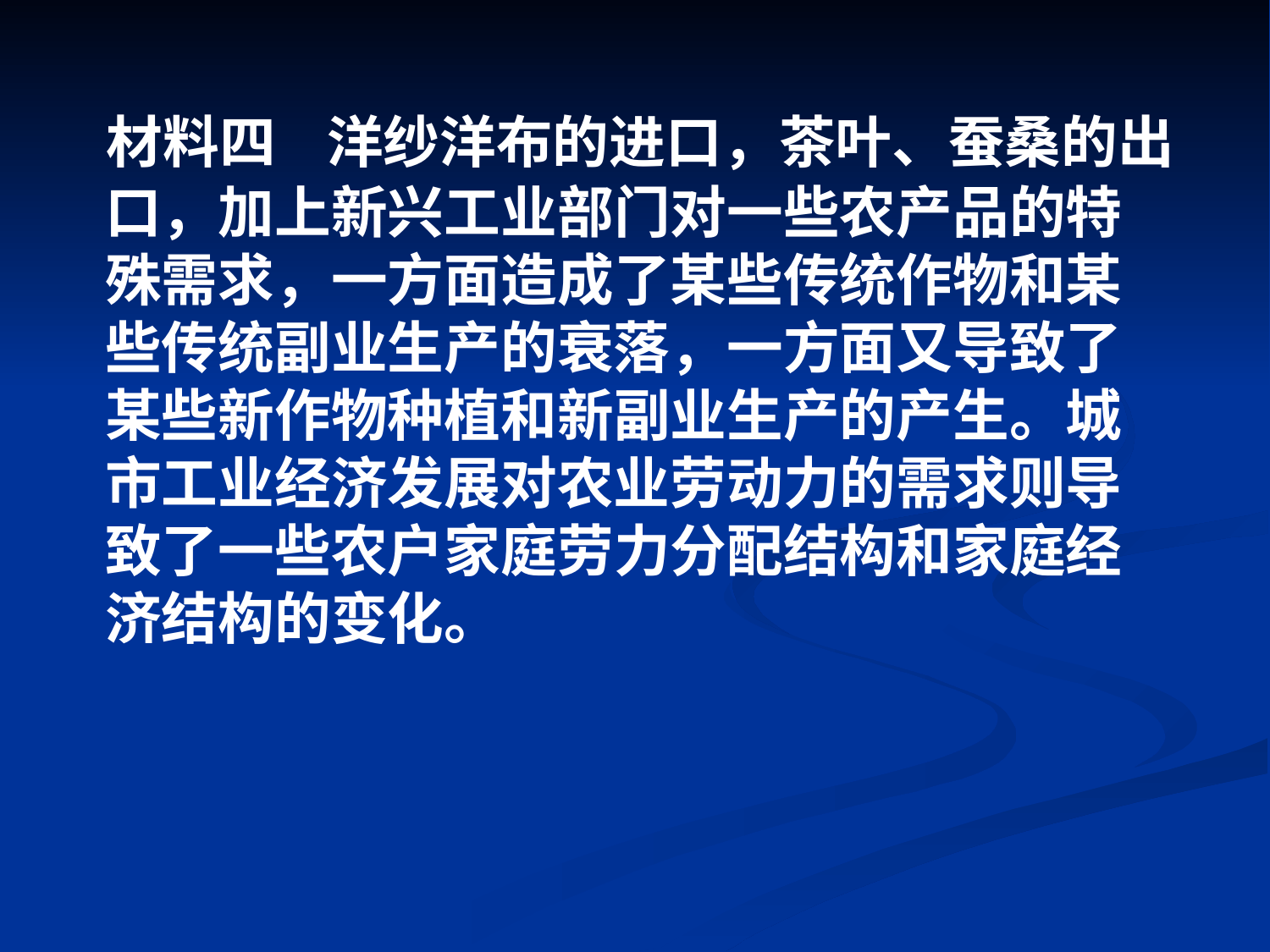

材料四    洋纱洋布的进口，茶叶、蚕桑的出口，加上新兴工业部门对一些农产品的特殊需求，一方面造成了某些传统作物和某些传统副业生产的衰落，一方面又导致了某些新作物种植和新副业生产的产生。城市工业经济发展对农业劳动力的需求则导致了一些农户家庭劳力分配结构和家庭经济结构的变化。